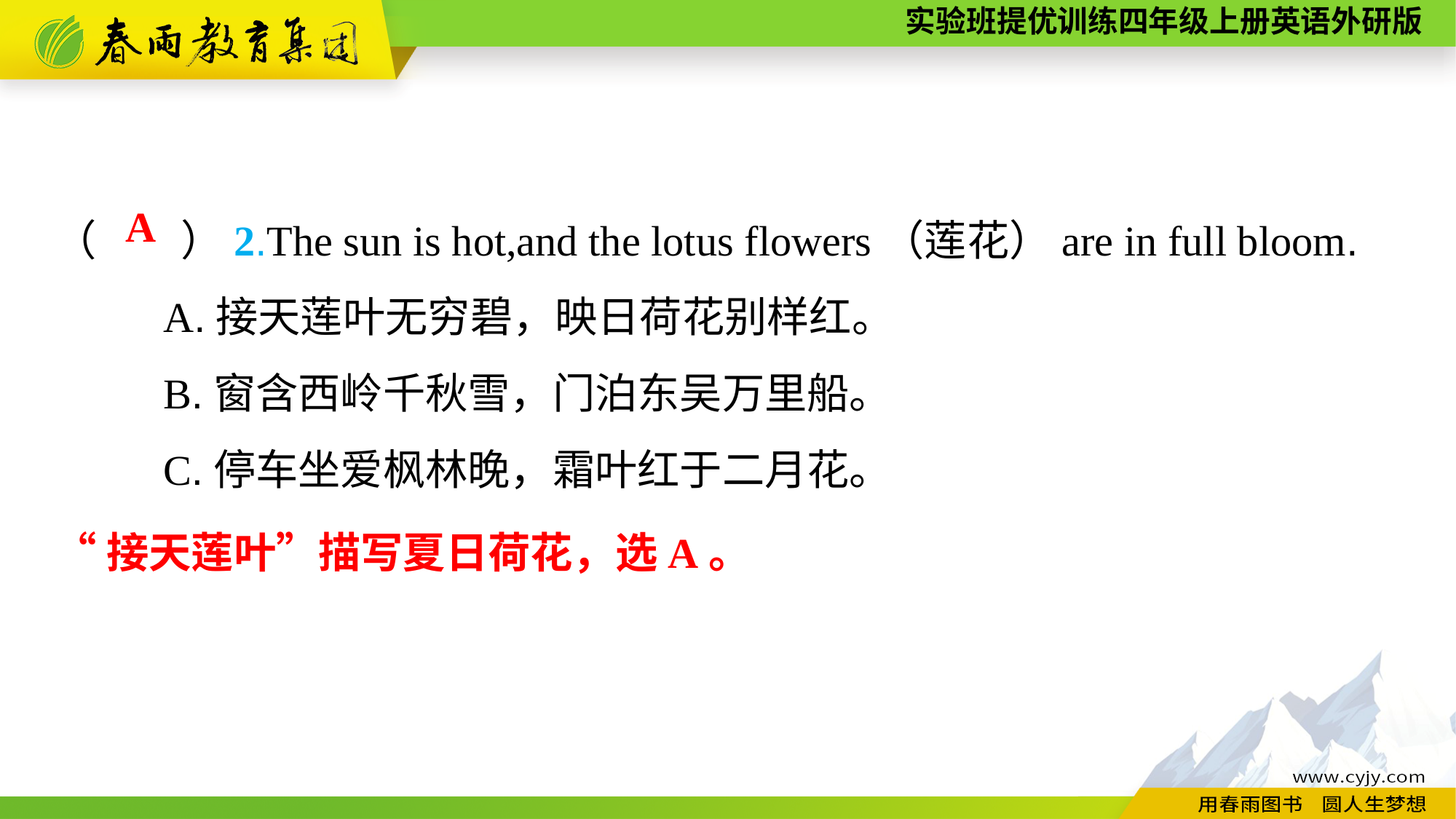

（　　）2.The sun is hot,and the lotus flowers（莲花）are in full bloom.
	A.接天莲叶无穷碧，映日荷花别样红。
	B.窗含西岭千秋雪，门泊东吴万里船。
	C.停车坐爱枫林晚，霜叶红于二月花。
A
“接天莲叶”描写夏日荷花，选A。